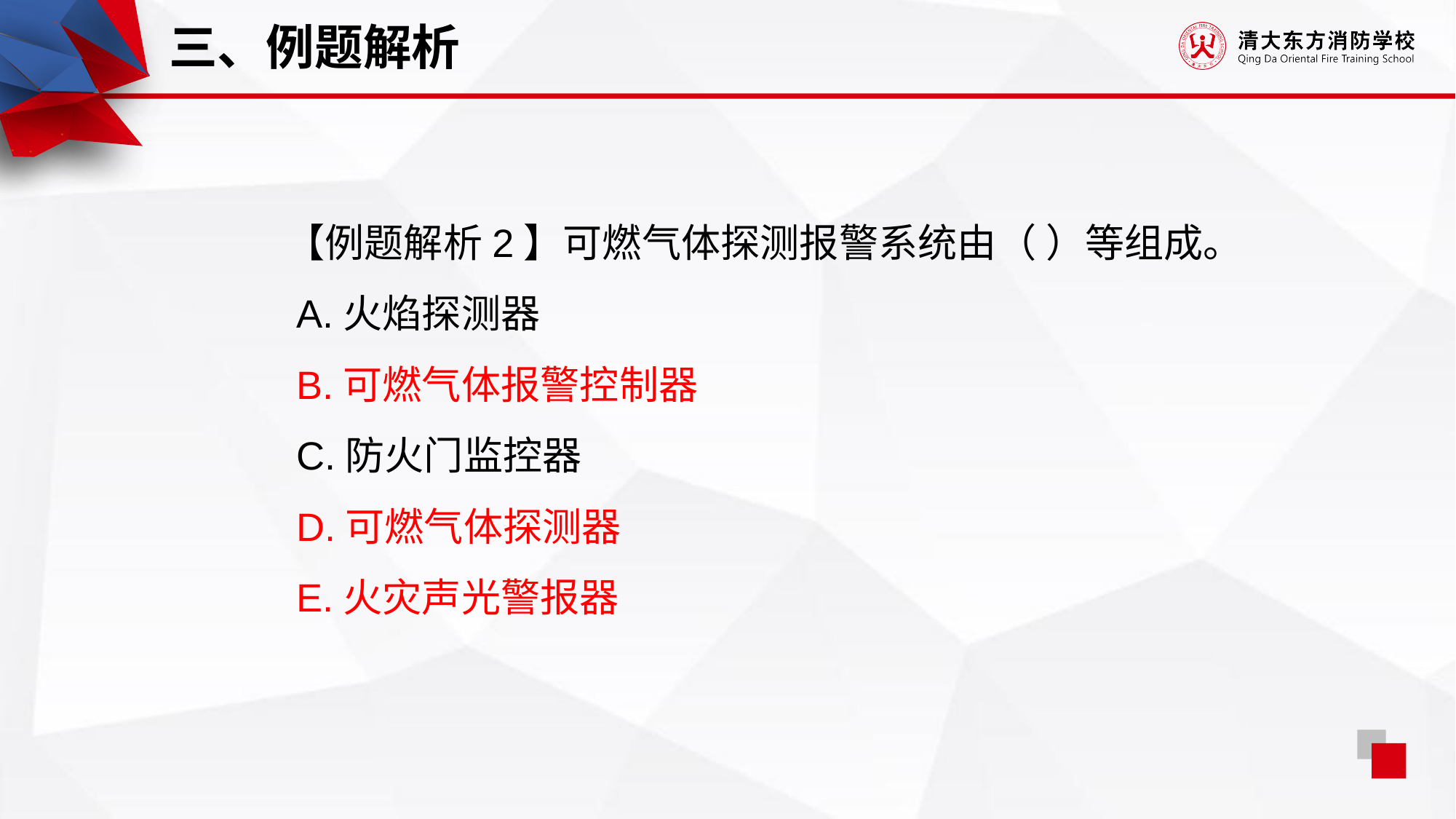

三、例题解析

【例题解析2】可燃气体探测报警系统由（ ）等组成。
 A.火焰探测器
 B.可燃气体报警控制器
 C.防火门监控器
 D.可燃气体探测器
 E.火灾声光警报器